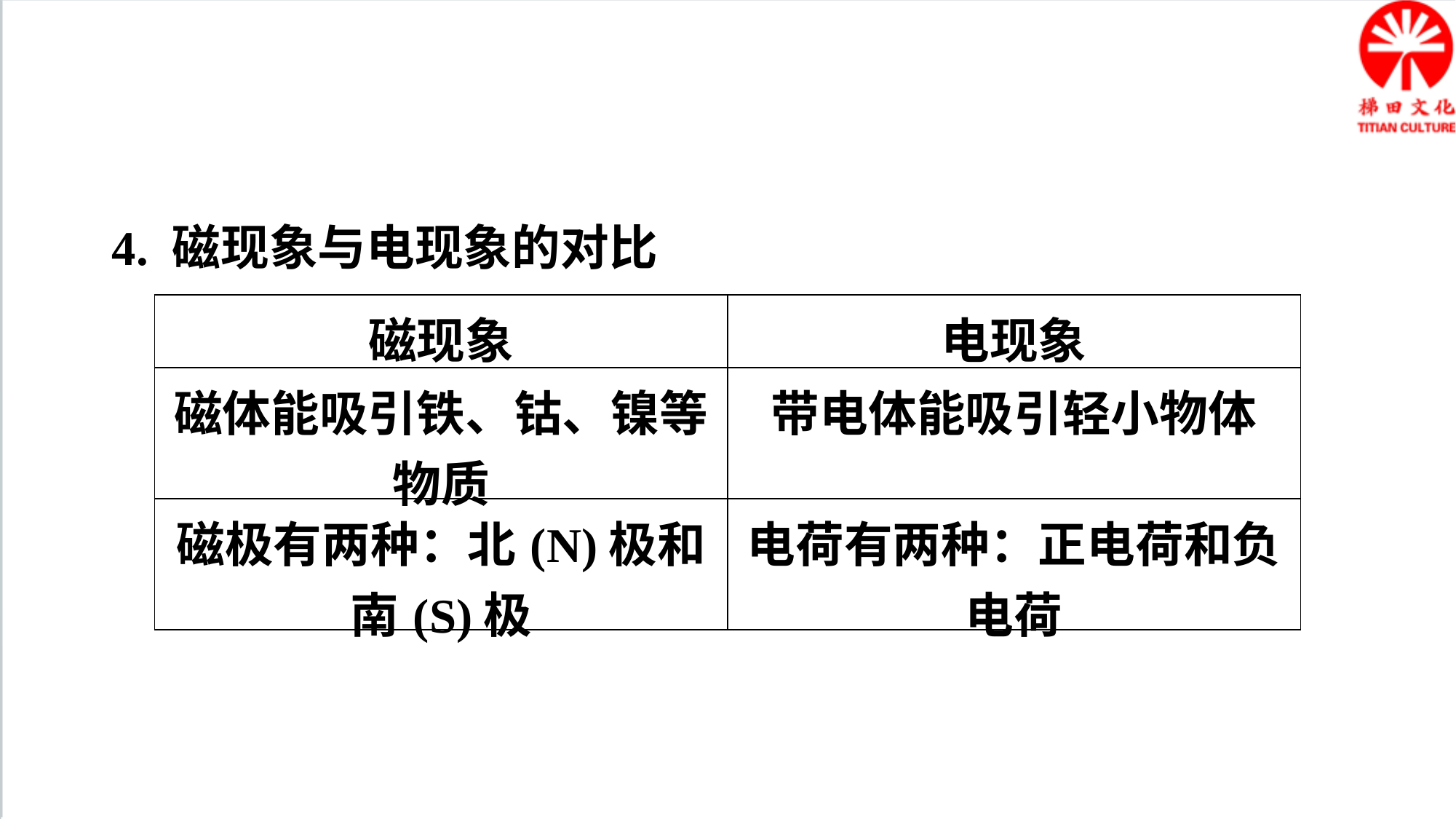

4. 磁现象与电现象的对比
| 磁现象 | 电现象 |
| --- | --- |
| 磁体能吸引铁、钴、镍等物质 | 带电体能吸引轻小物体 |
| 磁极有两种：北(N)极和南(S)极 | 电荷有两种：正电荷和负电荷 |